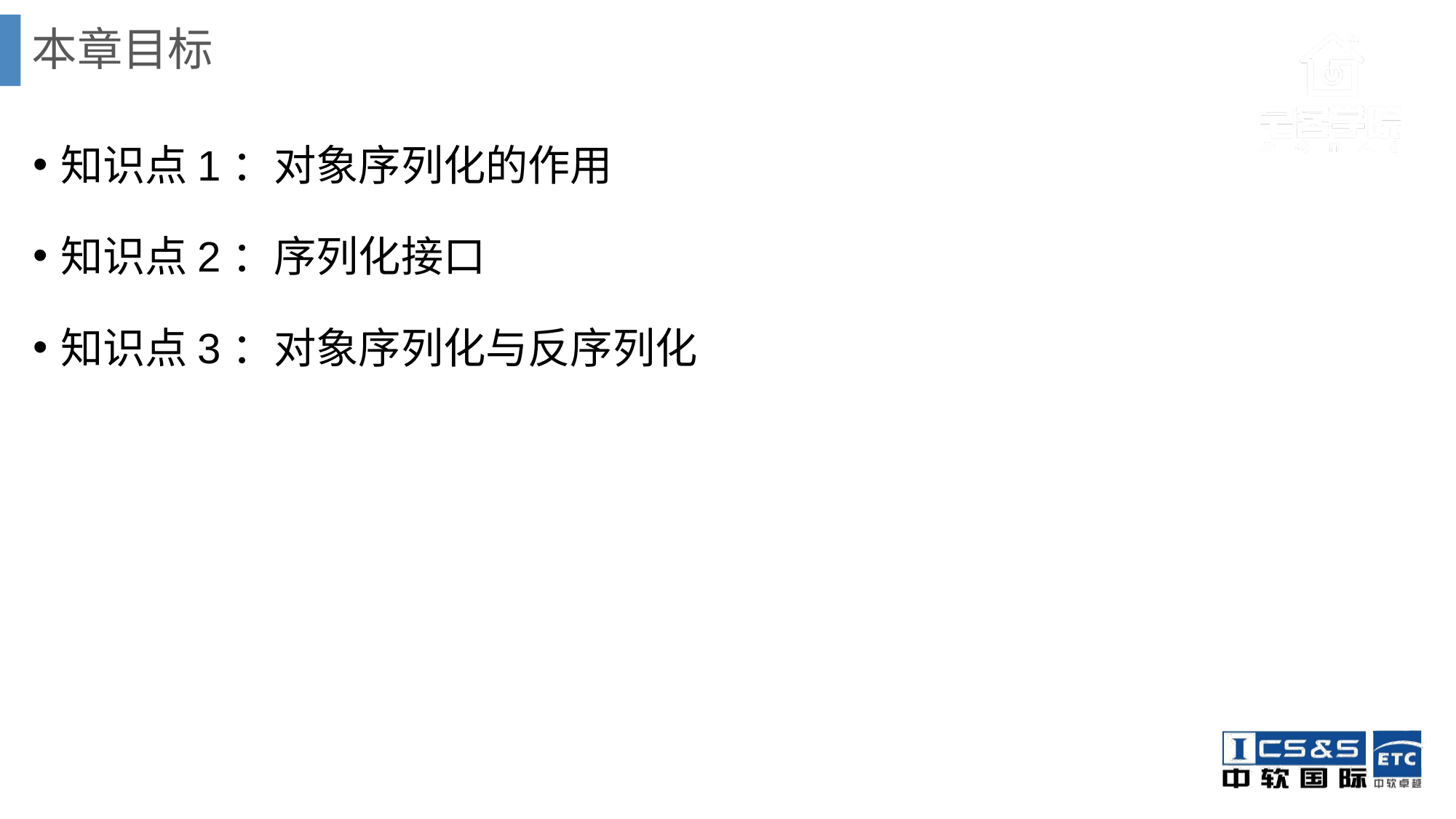

# 本章目标
知识点1：对象序列化的作用
知识点2：序列化接口
知识点3：对象序列化与反序列化